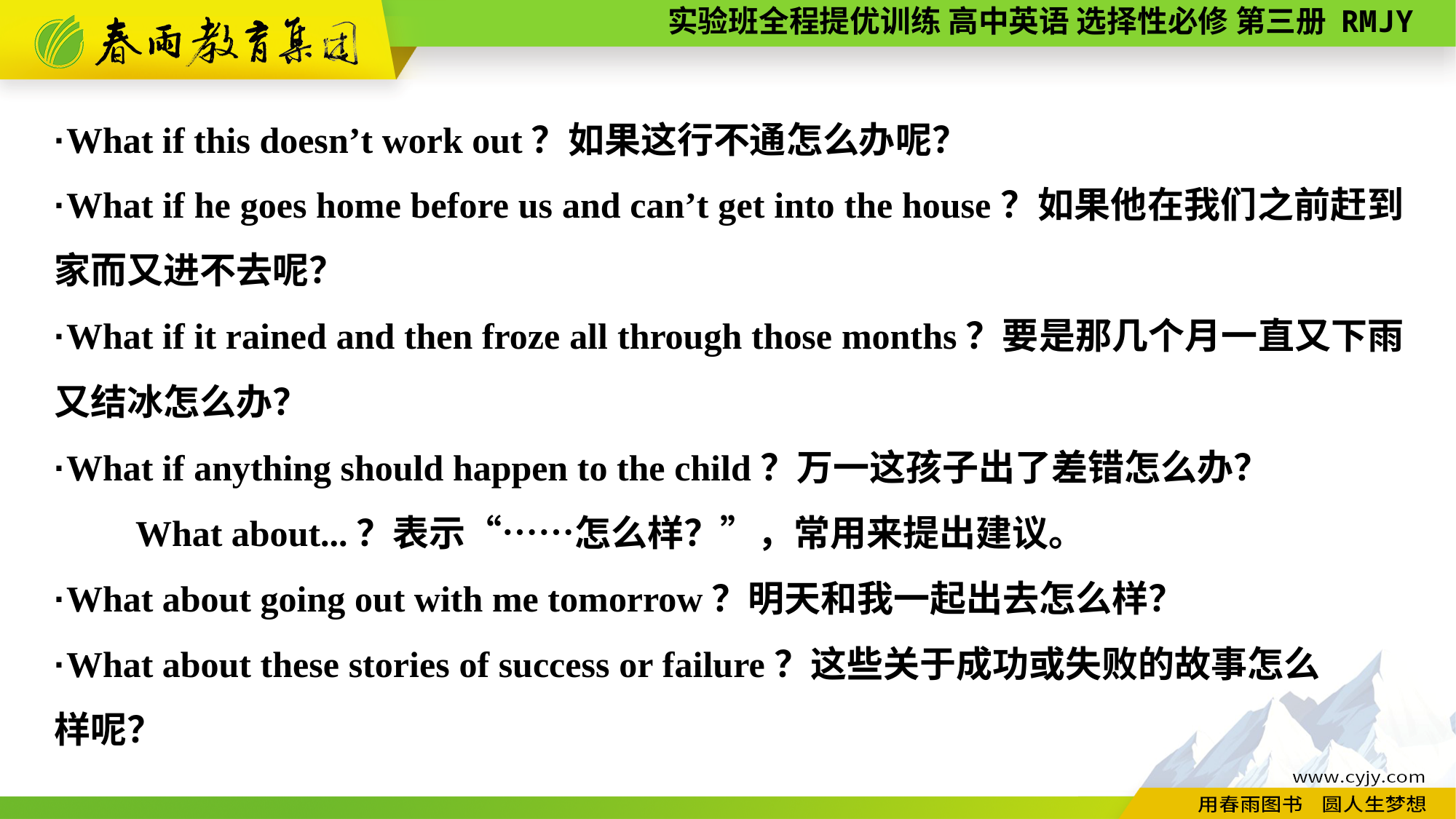

·What if this doesn’t work out？如果这行不通怎么办呢？
·What if he goes home before us and can’t get into the house？如果他在我们之前赶到家而又进不去呢？
·What if it rained and then froze all through those months？要是那几个月一直又下雨又结冰怎么办？
·What if anything should happen to the child？万一这孩子出了差错怎么办？
　　What about...？表示“……怎么样？”，常用来提出建议。
·What about going out with me tomorrow？明天和我一起出去怎么样？
·What about these stories of success or failure？这些关于成功或失败的故事怎么
样呢？